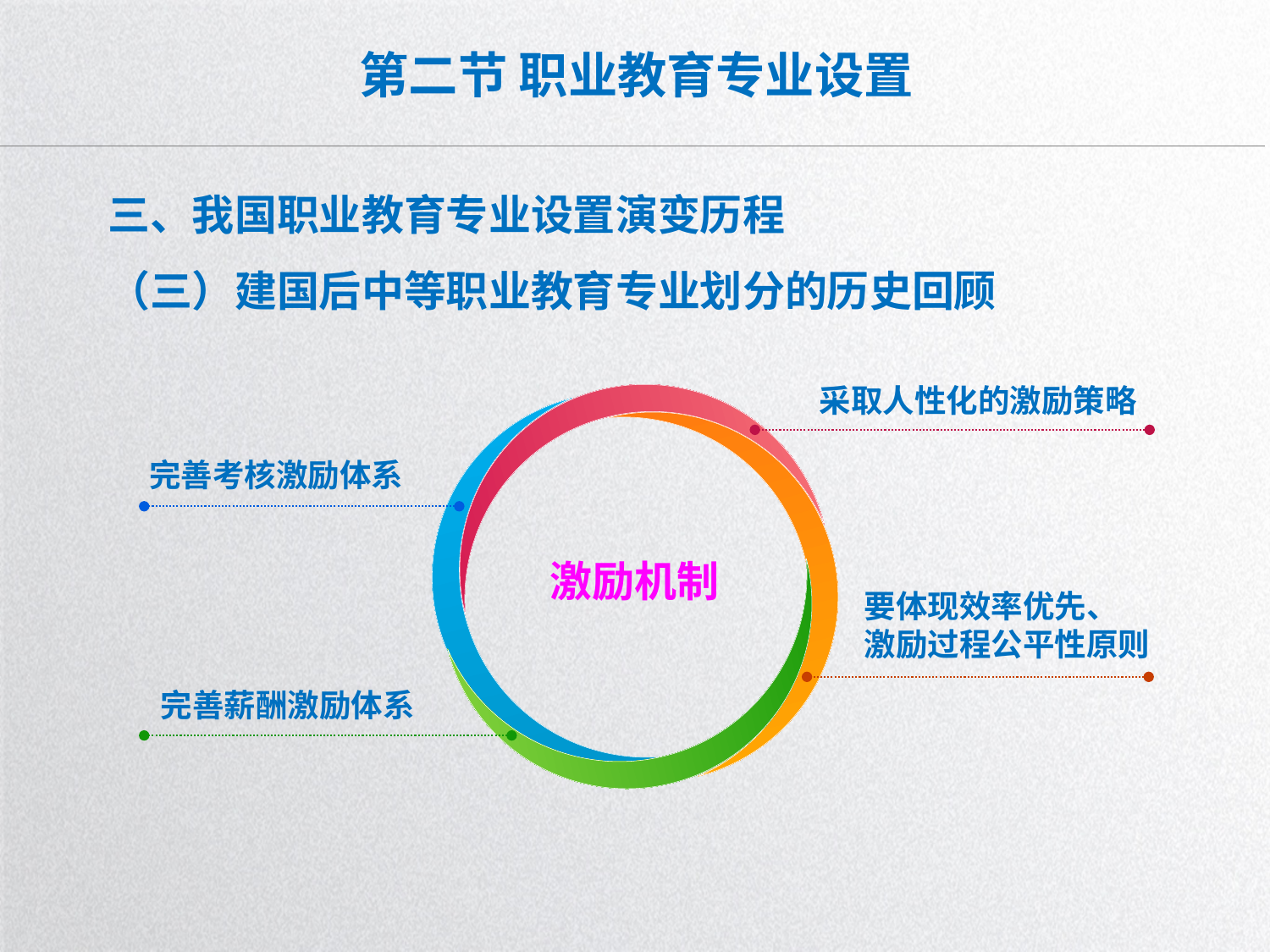

# 第二节 职业教育专业设置
三、我国职业教育专业设置演变历程
（三）建国后中等职业教育专业划分的历史回顾
采取人性化的激励策略

完善考核激励体系
激励机制
要体现效率优先、
激励过程公平性原则
完善薪酬激励体系